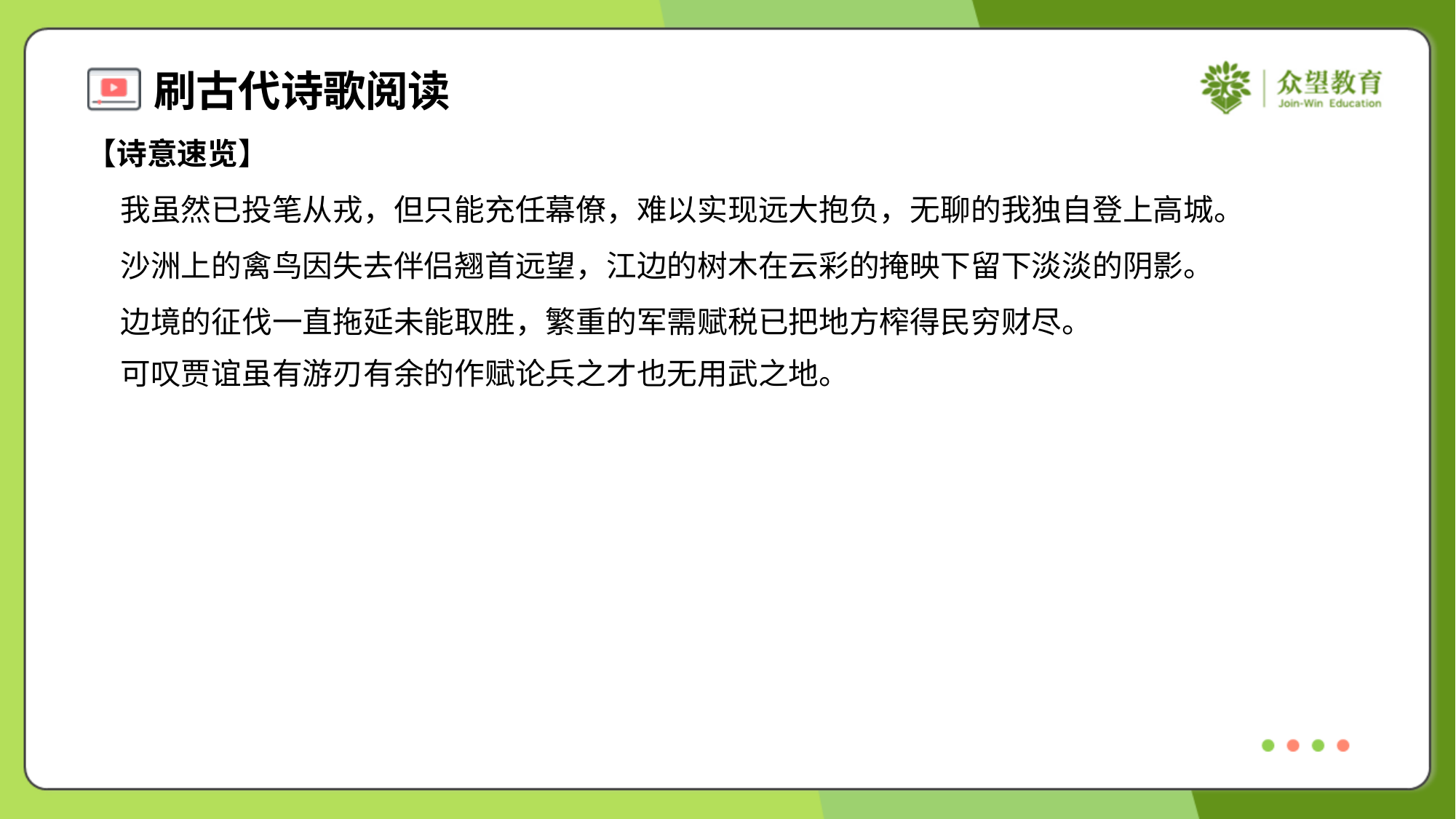

【诗意速览】
    我虽然已投笔从戎，但只能充任幕僚，难以实现远大抱负，无聊的我独自登上高城。
    沙洲上的禽鸟因失去伴侣翘首远望，江边的树木在云彩的掩映下留下淡淡的阴影。
    边境的征伐一直拖延未能取胜，繁重的军需赋税已把地方榨得民穷财尽。
    可叹贾谊虽有游刃有余的作赋论兵之才也无用武之地。